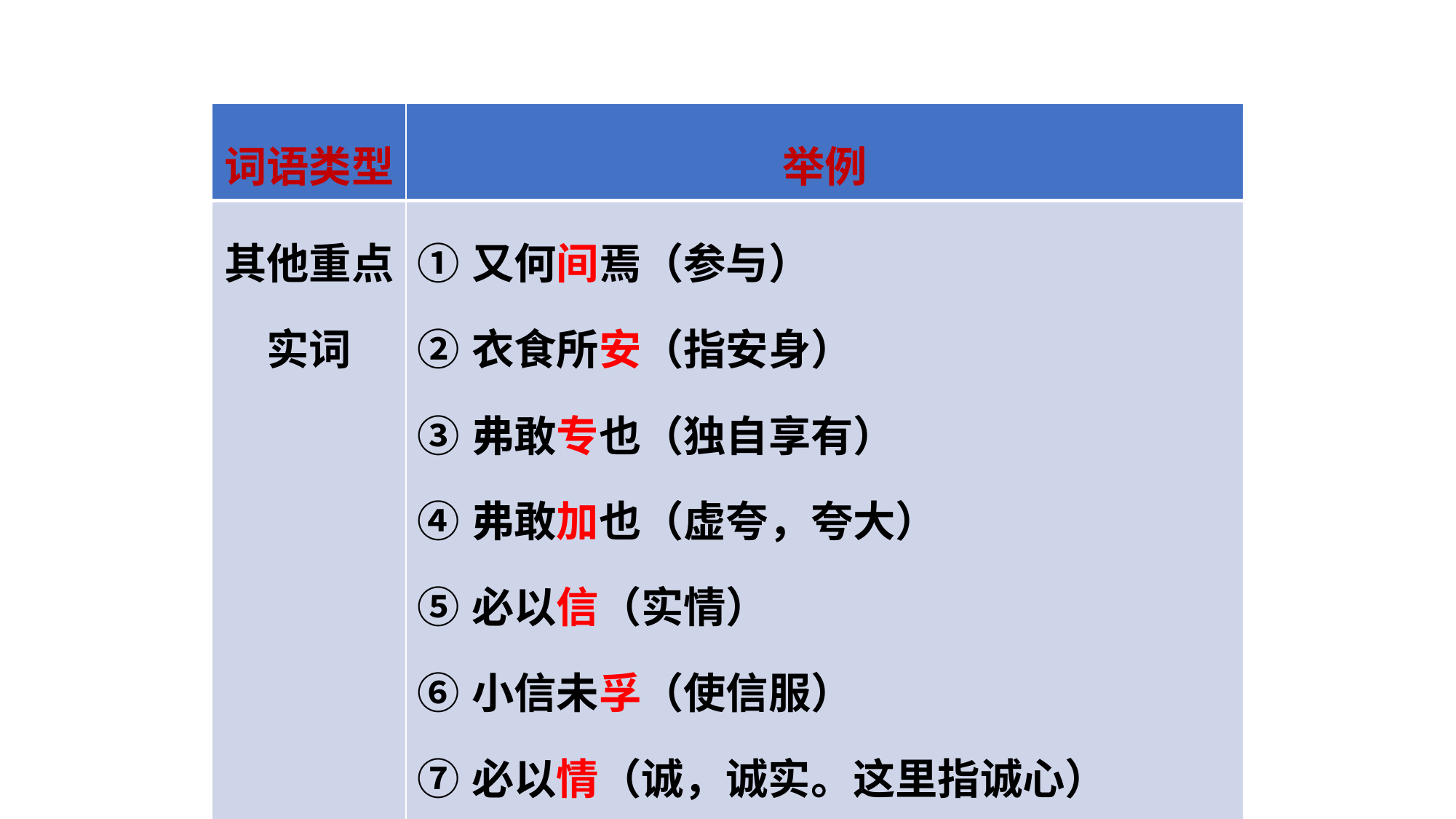

| 词语类型 | 举例 |
| --- | --- |
| 其他重点实词 | ①又何间焉（参与）　　　 ②衣食所安（指安身） ③弗敢专也（独自享有） ④弗敢加也（虚夸，夸大） ⑤必以信（实情） ⑥小信未孚（使信服） ⑦必以情（诚，诚实。这里指诚心） ⑧忠之属也（尽力做好分内的事） |